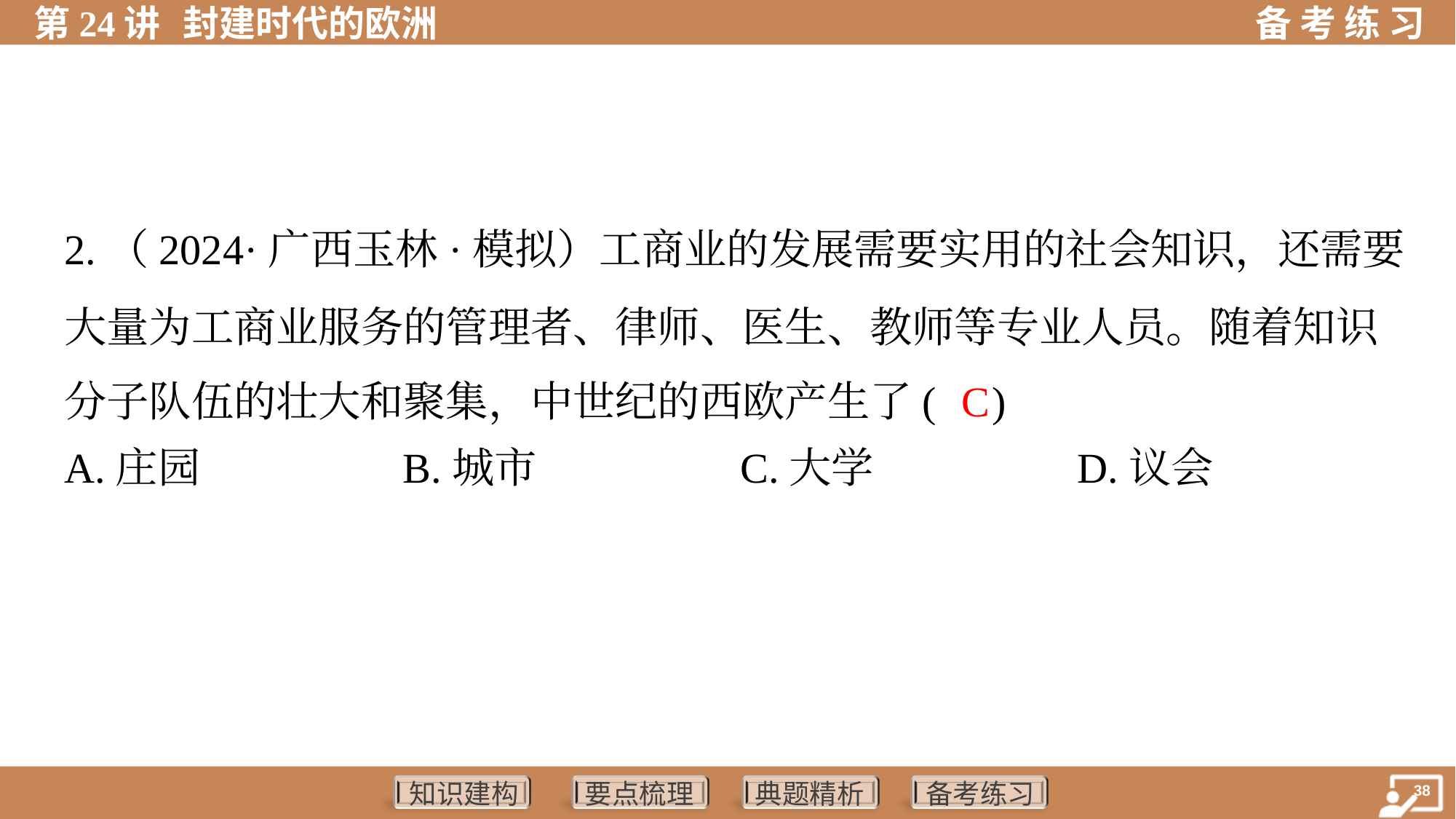

2.（2024·广西玉林·模拟）工商业的发展需要实用的社会知识，还需要
大量为工商业服务的管理者、律师、医生、教师等专业人员。随着知识
分子队伍的壮大和聚集，中世纪的西欧产生了(     )
C
A.庄园	B.城市	C.大学	D.议会